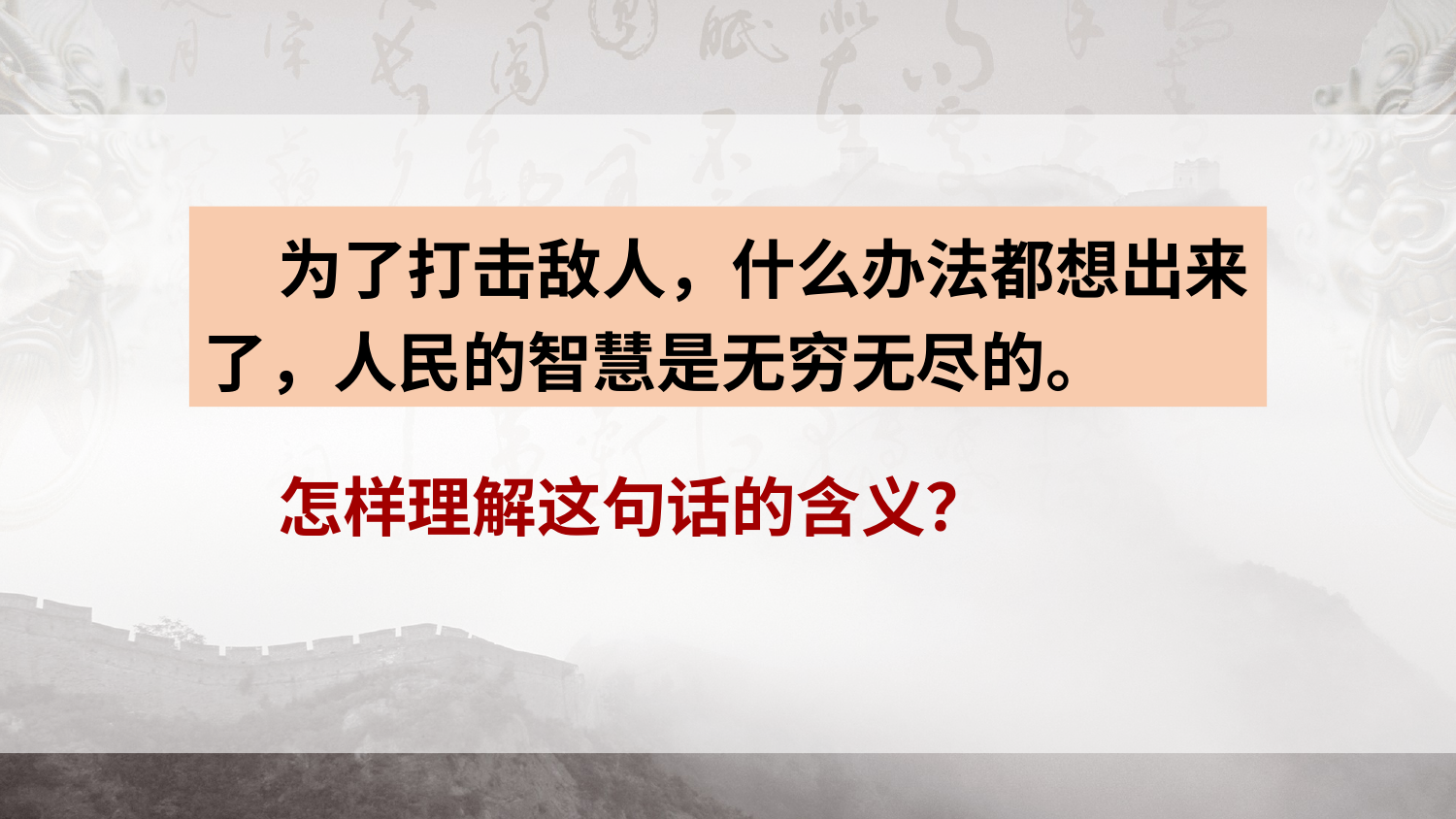

为了打击敌人，什么办法都想出来了，人民的智慧是无穷无尽的。
    怎样理解这句话的含义？